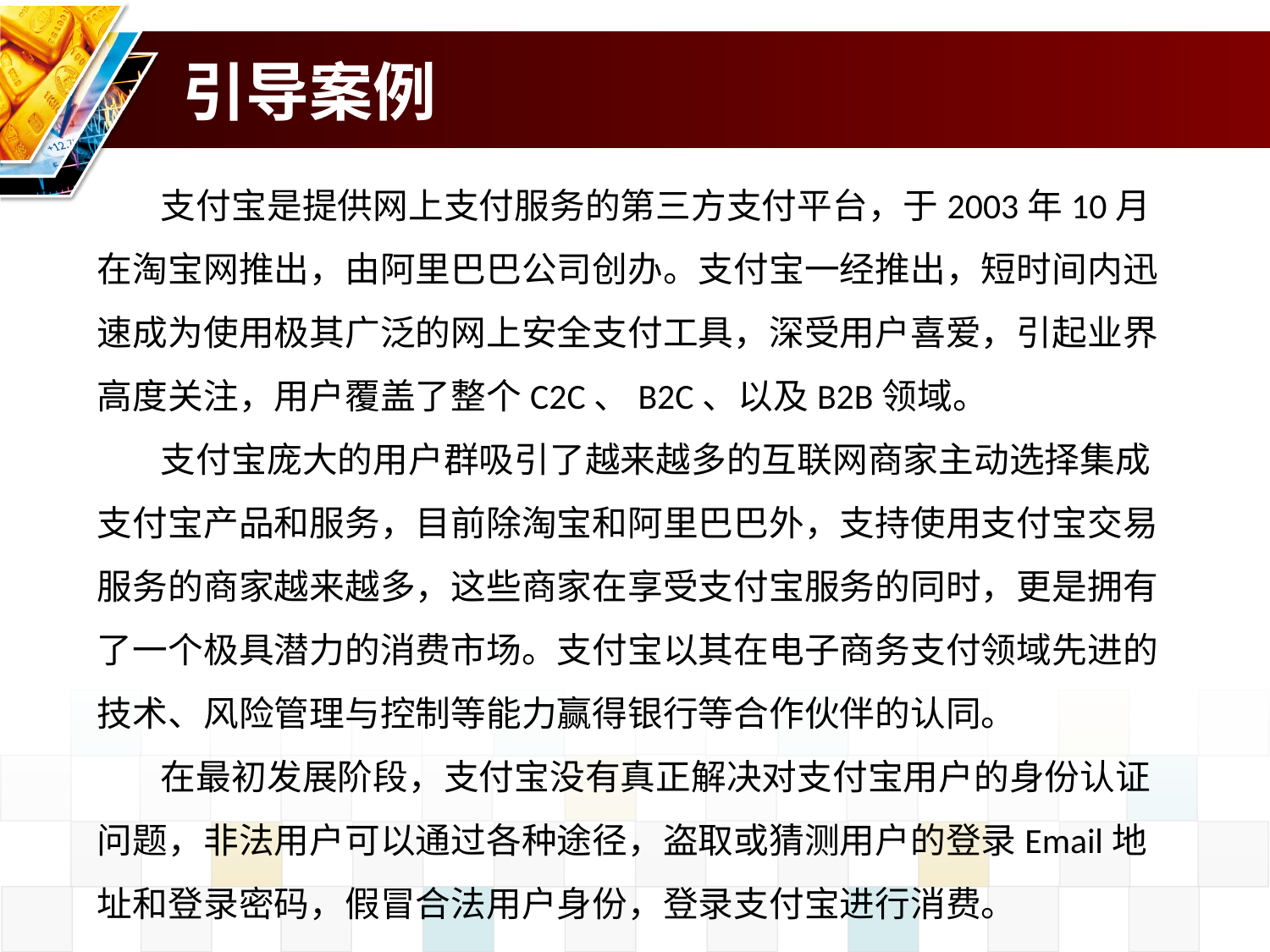

# 引导案例
支付宝是提供网上支付服务的第三方支付平台，于2003年10月在淘宝网推出，由阿里巴巴公司创办。支付宝一经推出，短时间内迅速成为使用极其广泛的网上安全支付工具，深受用户喜爱，引起业界高度关注，用户覆盖了整个C2C、B2C、以及B2B领域。
支付宝庞大的用户群吸引了越来越多的互联网商家主动选择集成支付宝产品和服务，目前除淘宝和阿里巴巴外，支持使用支付宝交易服务的商家越来越多，这些商家在享受支付宝服务的同时，更是拥有了一个极具潜力的消费市场。支付宝以其在电子商务支付领域先进的技术、风险管理与控制等能力赢得银行等合作伙伴的认同。
在最初发展阶段，支付宝没有真正解决对支付宝用户的身份认证问题，非法用户可以通过各种途径，盗取或猜测用户的登录Email地址和登录密码，假冒合法用户身份，登录支付宝进行消费。